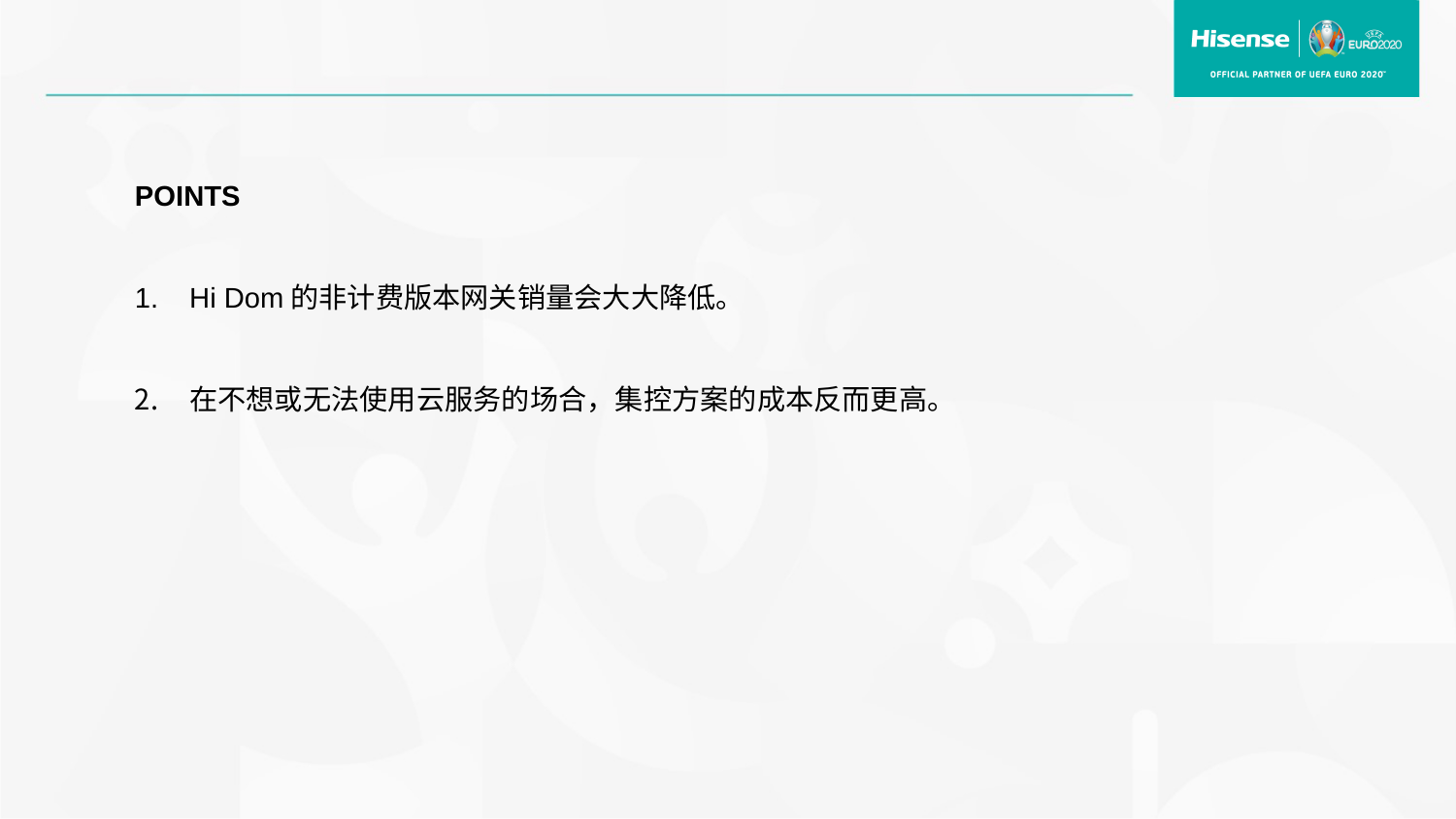

POINTS

Hi Dom的非计费版本网关销量会大大降低。

在不想或无法使用云服务的场合，集控方案的成本反而更高。